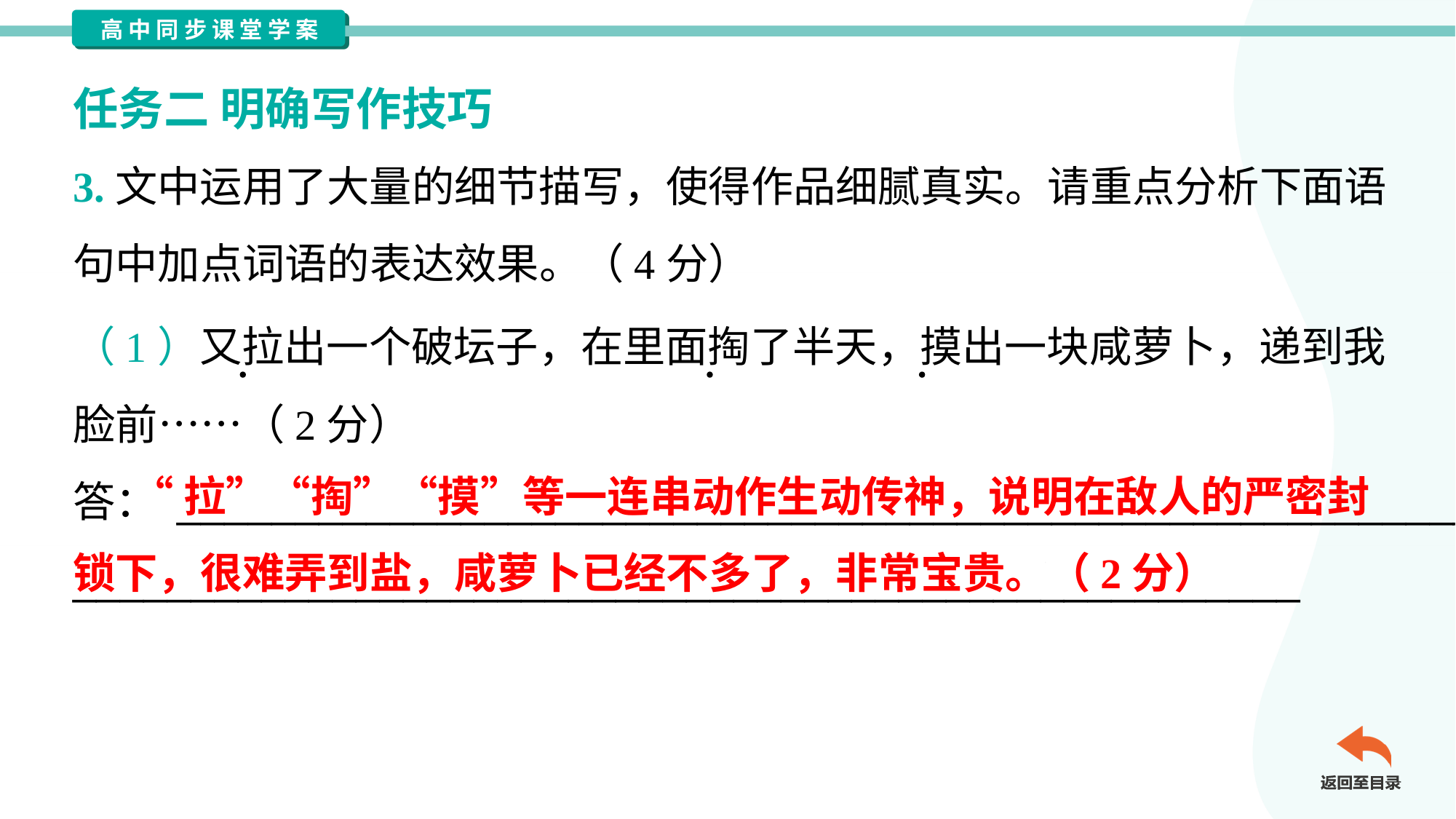

任务二 明确写作技巧
3.文中运用了大量的细节描写，使得作品细腻真实。请重点分析下面语
句中加点词语的表达效果。（4分）
（1）又拉出一个破坛子，在里面掏了半天，摸出一块咸萝卜，递到我
脸前……（2分）
答： ________________________________________________________
____________________________________________________

      “拉”“掏”“摸”等一连串动作生动传神，说明在敌人的严密封锁下，很难弄到盐，咸萝卜已经不多了，非常宝贵。（2分）